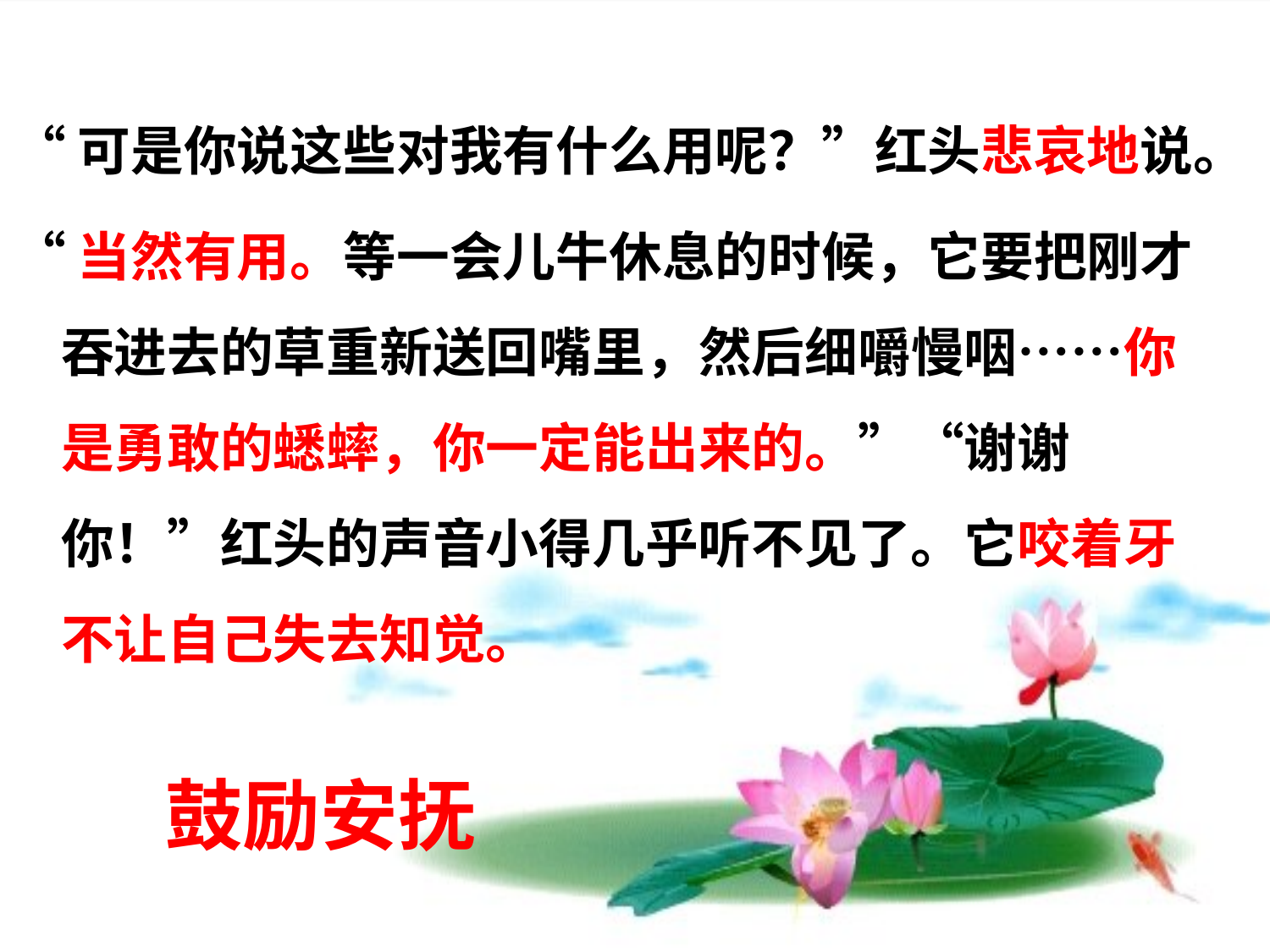

“可是你说这些对我有什么用呢？”红头悲哀地说。
“当然有用。等一会儿牛休息的时候，它要把刚才吞进去的草重新送回嘴里，然后细嚼慢咽……你是勇敢的蟋蟀，你一定能出来的。”“谢谢你！”红头的声音小得几乎听不见了。它咬着牙不让自己失去知觉。
# 鼓励安抚